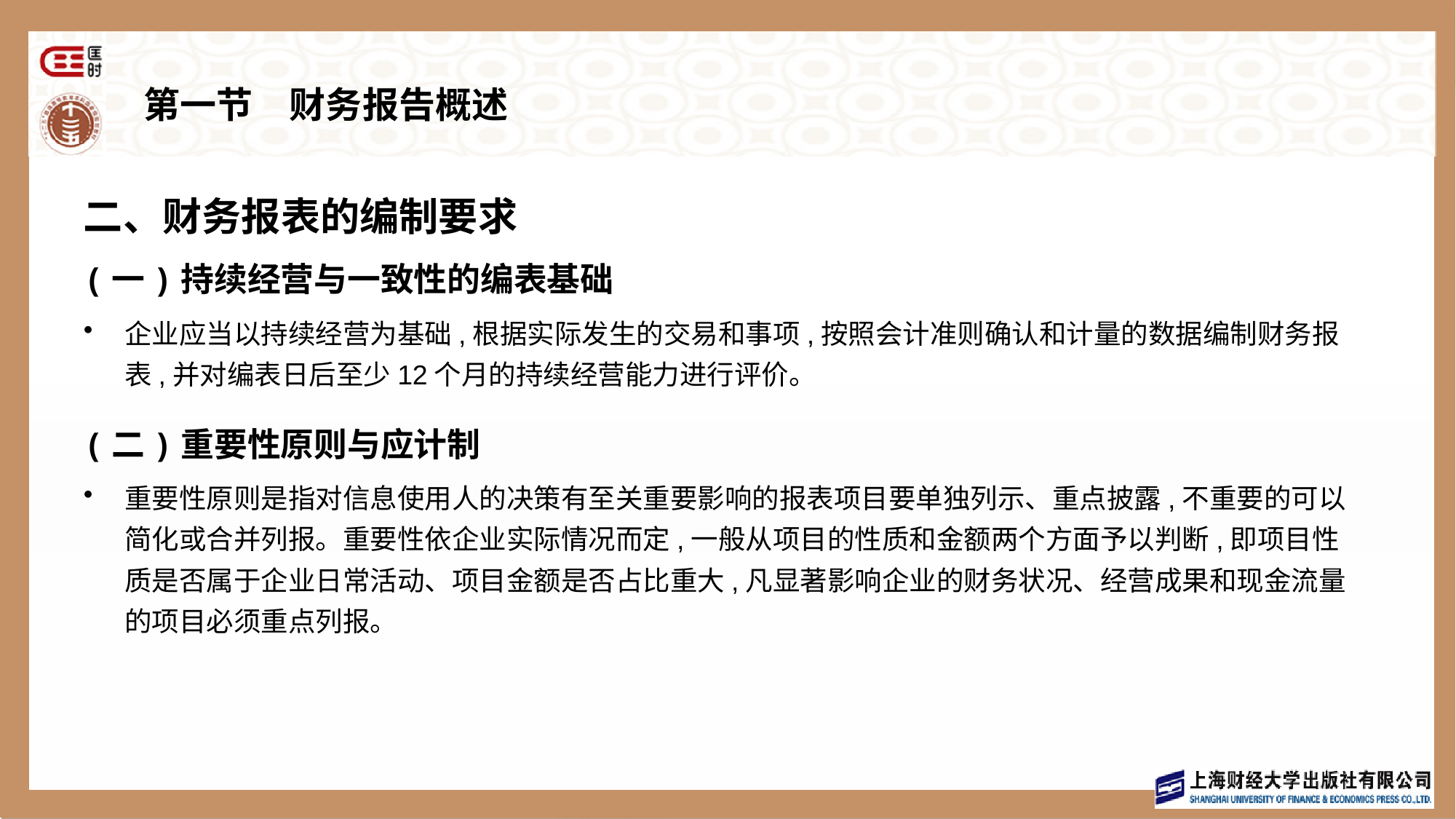

# 第一节　财务报告概述
二、财务报表的编制要求
(一)持续经营与一致性的编表基础
企业应当以持续经营为基础,根据实际发生的交易和事项,按照会计准则确认和计量的数据编制财务报表,并对编表日后至少12个月的持续经营能力进行评价。
(二)重要性原则与应计制
重要性原则是指对信息使用人的决策有至关重要影响的报表项目要单独列示、重点披露,不重要的可以简化或合并列报。重要性依企业实际情况而定,一般从项目的性质和金额两个方面予以判断,即项目性质是否属于企业日常活动、项目金额是否占比重大,凡显著影响企业的财务状况、经营成果和现金流量的项目必须重点列报。